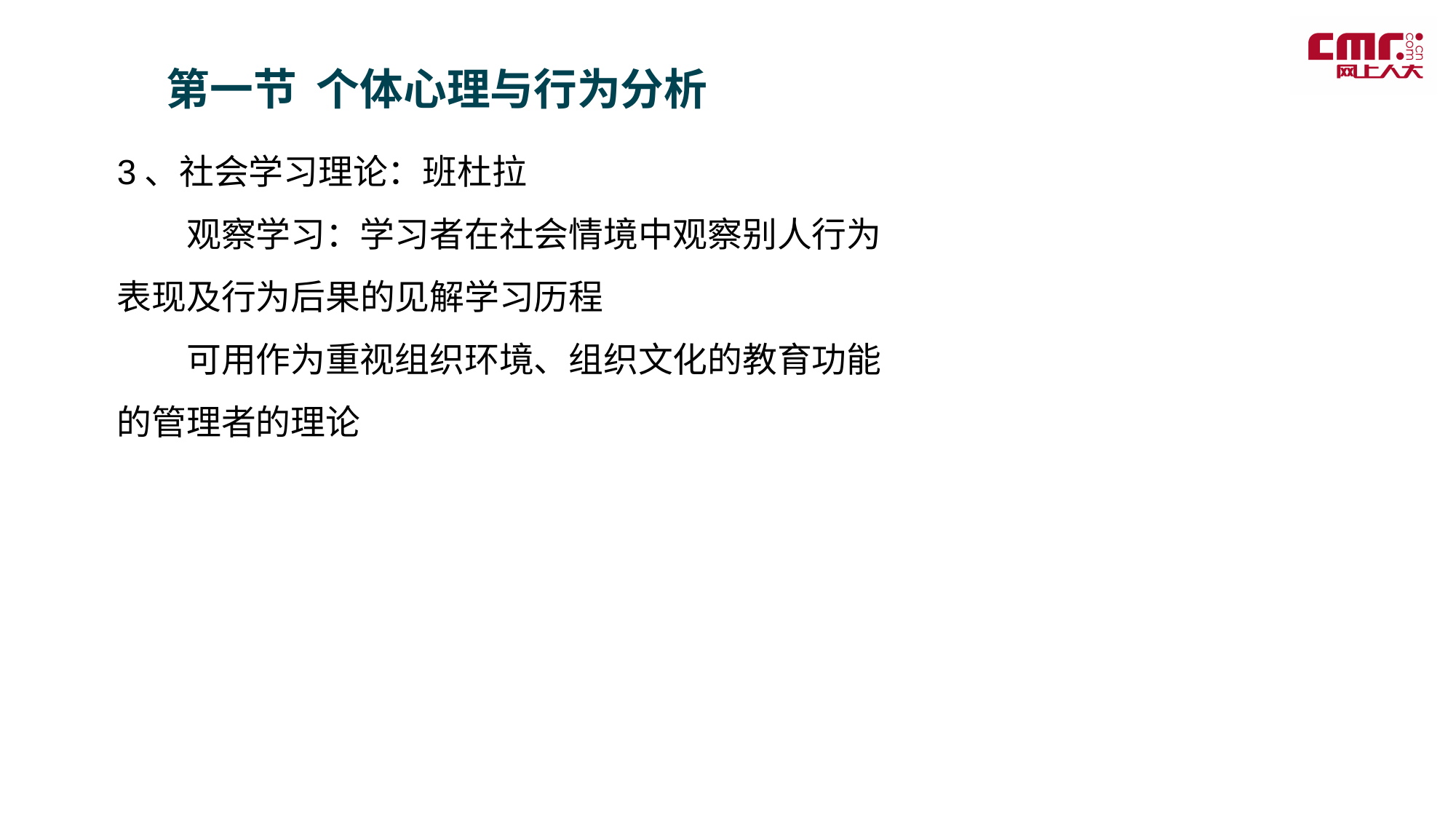

第一节  个体心理与行为分析
3、社会学习理论：班杜拉
　　观察学习：学习者在社会情境中观察别人行为表现及行为后果的见解学习历程
　　可用作为重视组织环境、组织文化的教育功能的管理者的理论